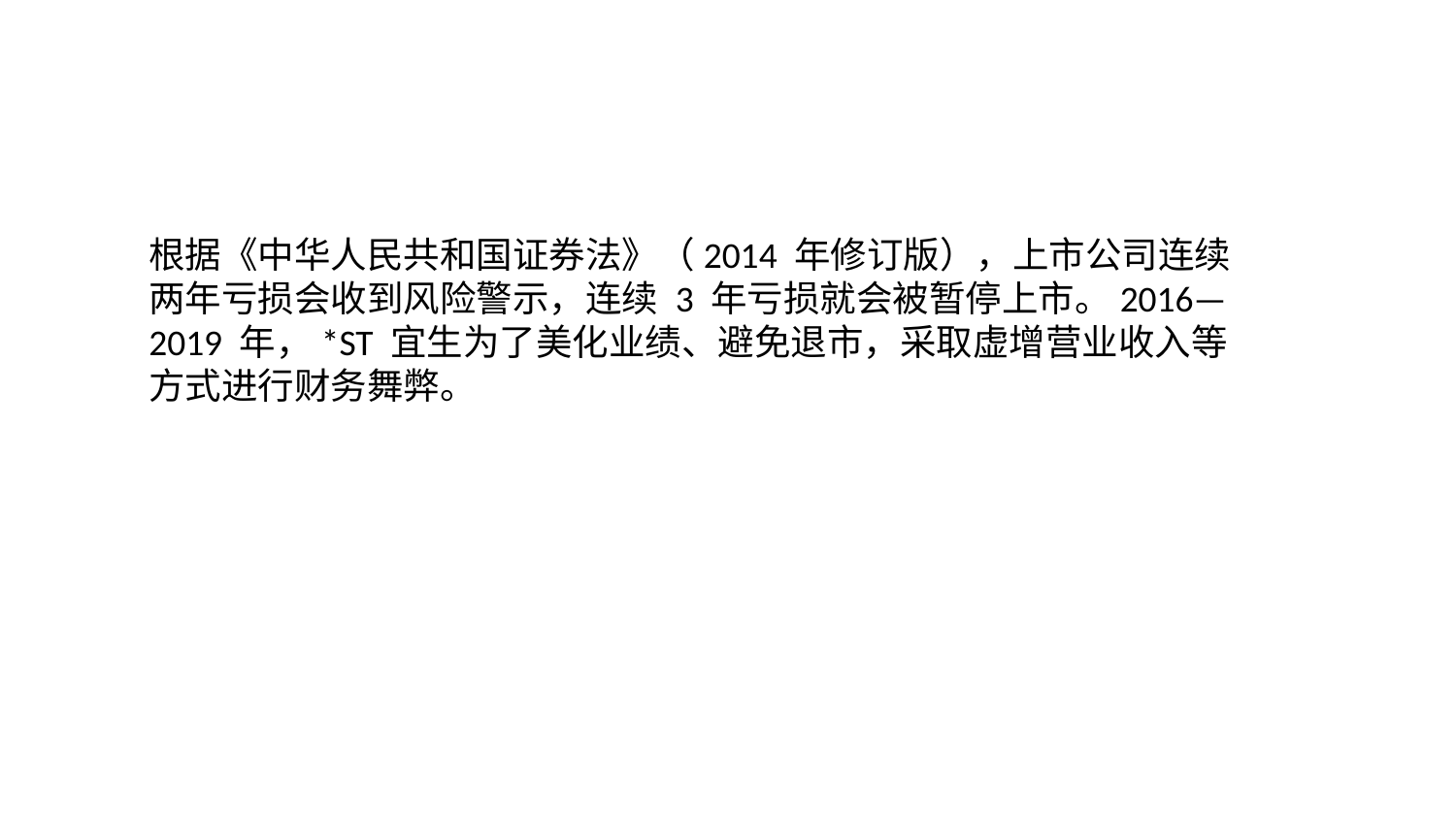

根据《中华人民共和国证券法》（2014 年修订版），上市公司连续两年亏损会收到风险警示，连续 3 年亏损就会被暂停上市。2016—2019 年，*ST 宜生为了美化业绩、避免退市，采取虚增营业收入等方式进行财务舞弊。